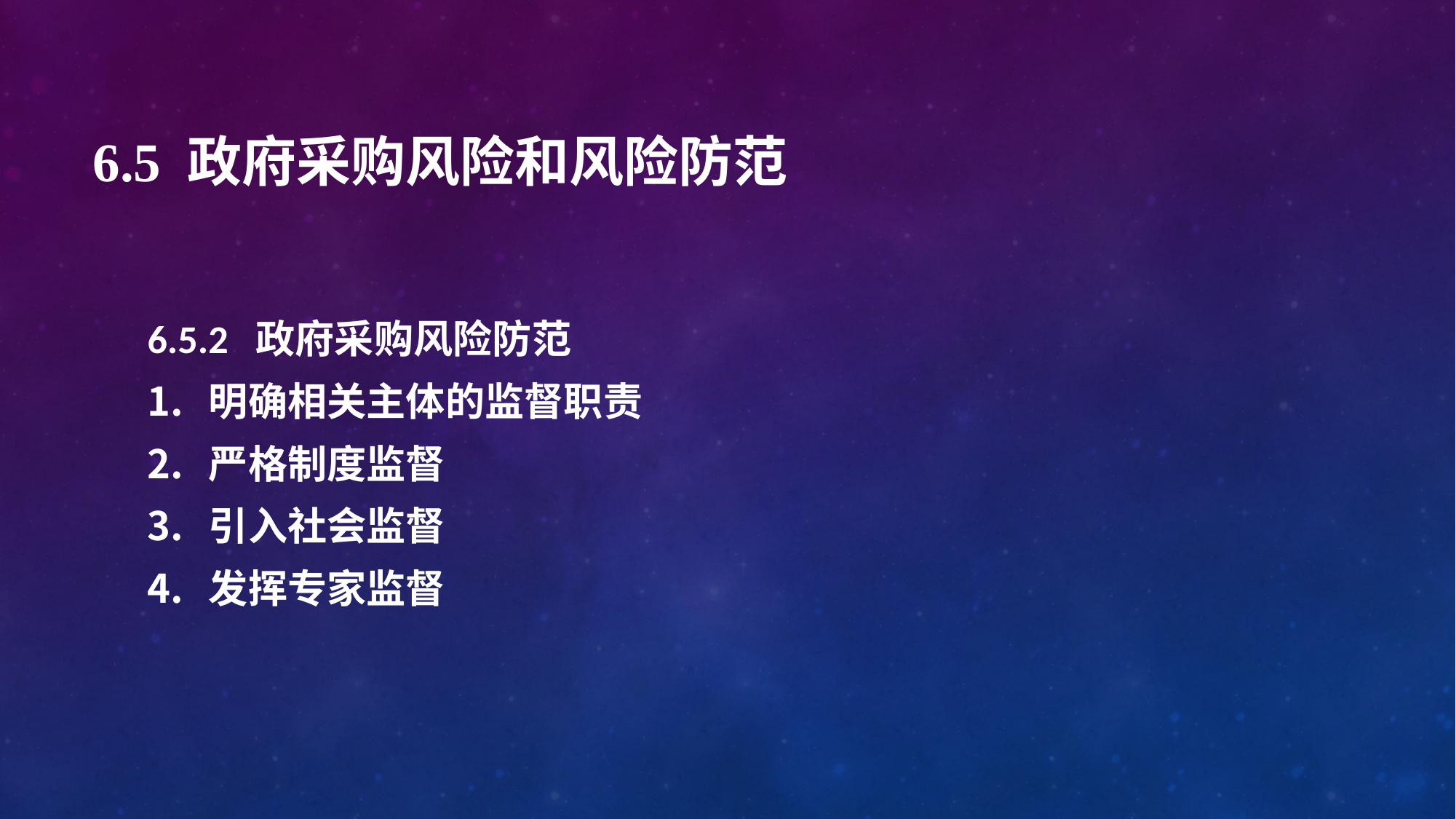

# 6.5 政府采购风险和风险防范
6.5.2  政府采购风险防范
明确相关主体的监督职责
严格制度监督
引入社会监督
发挥专家监督